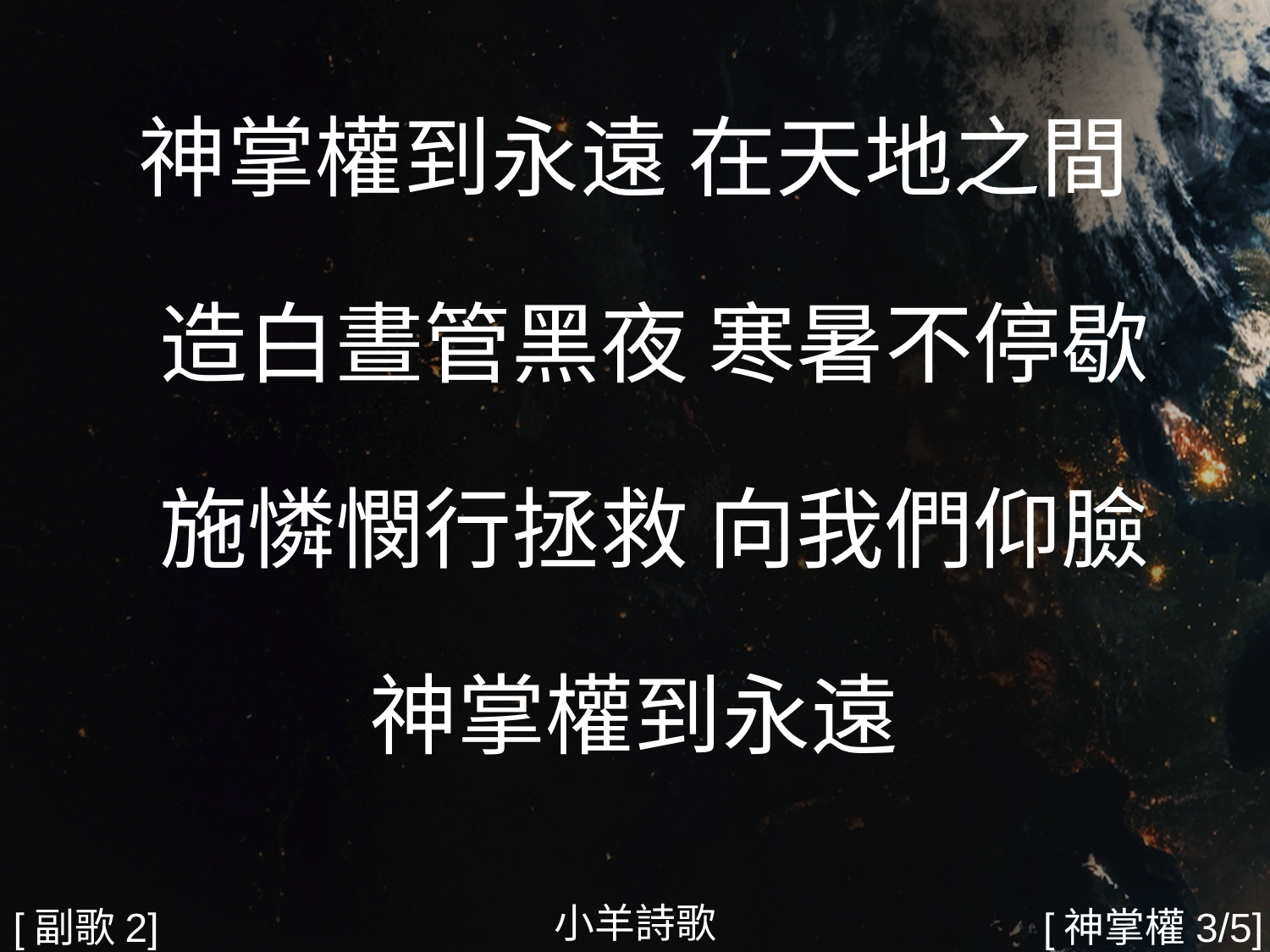

神掌權到永遠 在天地之間

 造白晝管黑夜 寒暑不停歇

 施憐憫行拯救 向我們仰臉

神掌權到永遠

#

小羊詩歌
[副歌2]
[神掌權3/5]